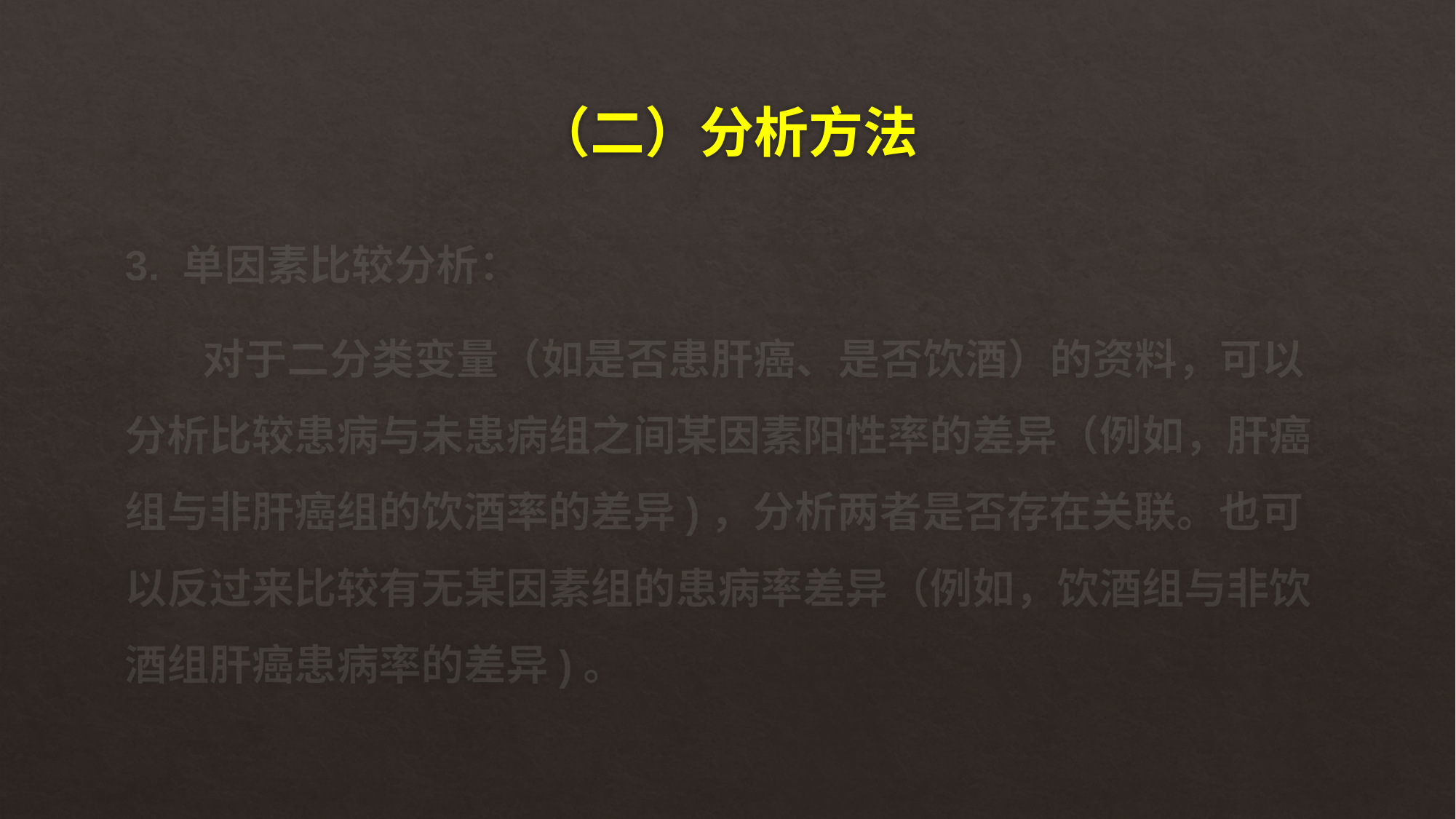

# （二）分析方法
3. 单因素比较分析：
       对于二分类变量（如是否患肝癌、是否饮酒）的资料，可以分析比较患病与未患病组之间某因素阳性率的差异（例如，肝癌组与非肝癌组的饮酒率的差异)，分析两者是否存在关联。也可以反过来比较有无某因素组的患病率差异（例如，饮酒组与非饮酒组肝癌患病率的差异)。